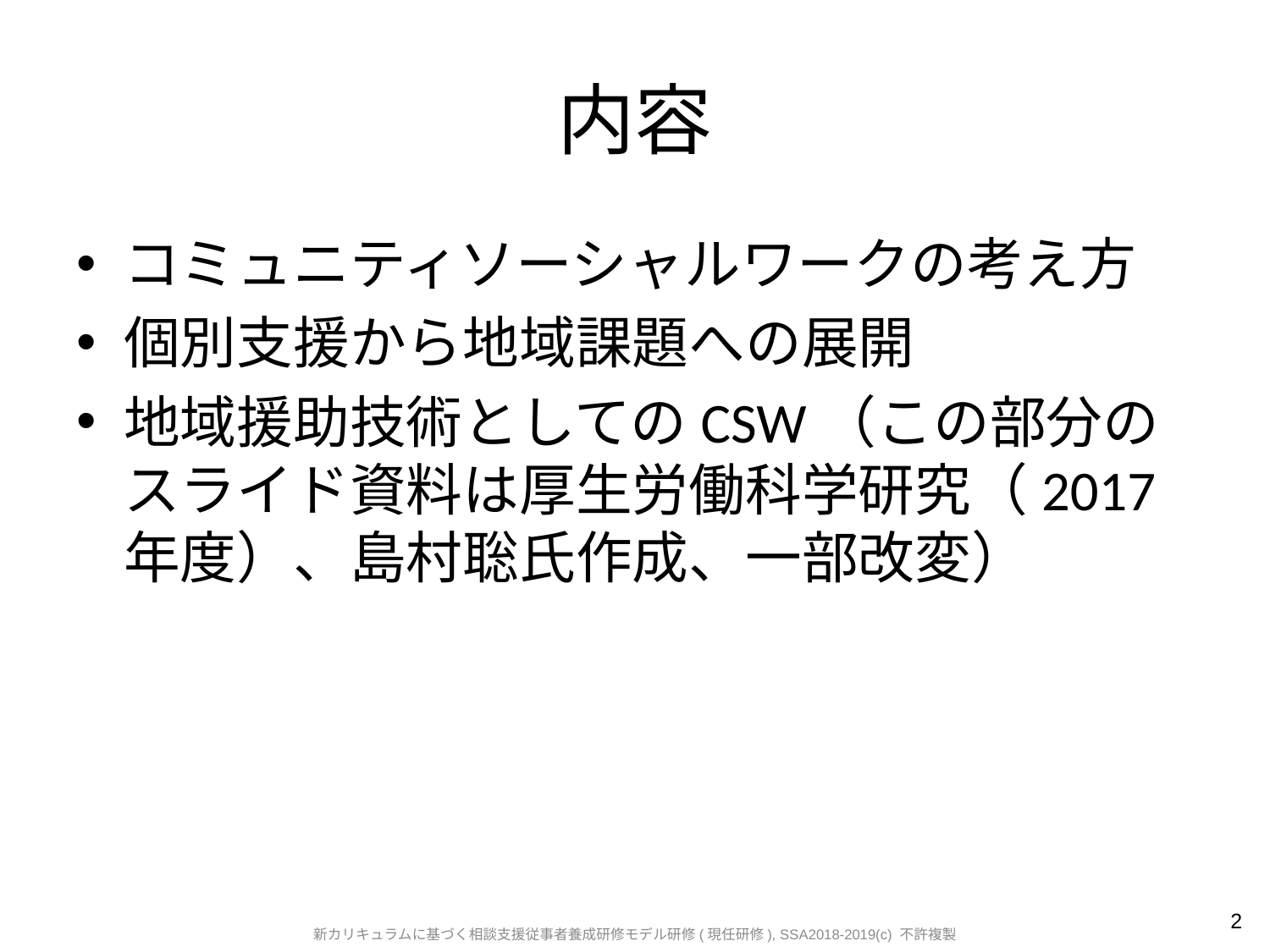

# 内容
コミュニティソーシャルワークの考え方
個別支援から地域課題への展開
地域援助技術としてのCSW（この部分のスライド資料は厚生労働科学研究（2017年度）、島村聡氏作成、一部改変）
2
新カリキュラムに基づく相談支援従事者養成研修モデル研修(現任研修), SSA2018-2019(c) 不許複製